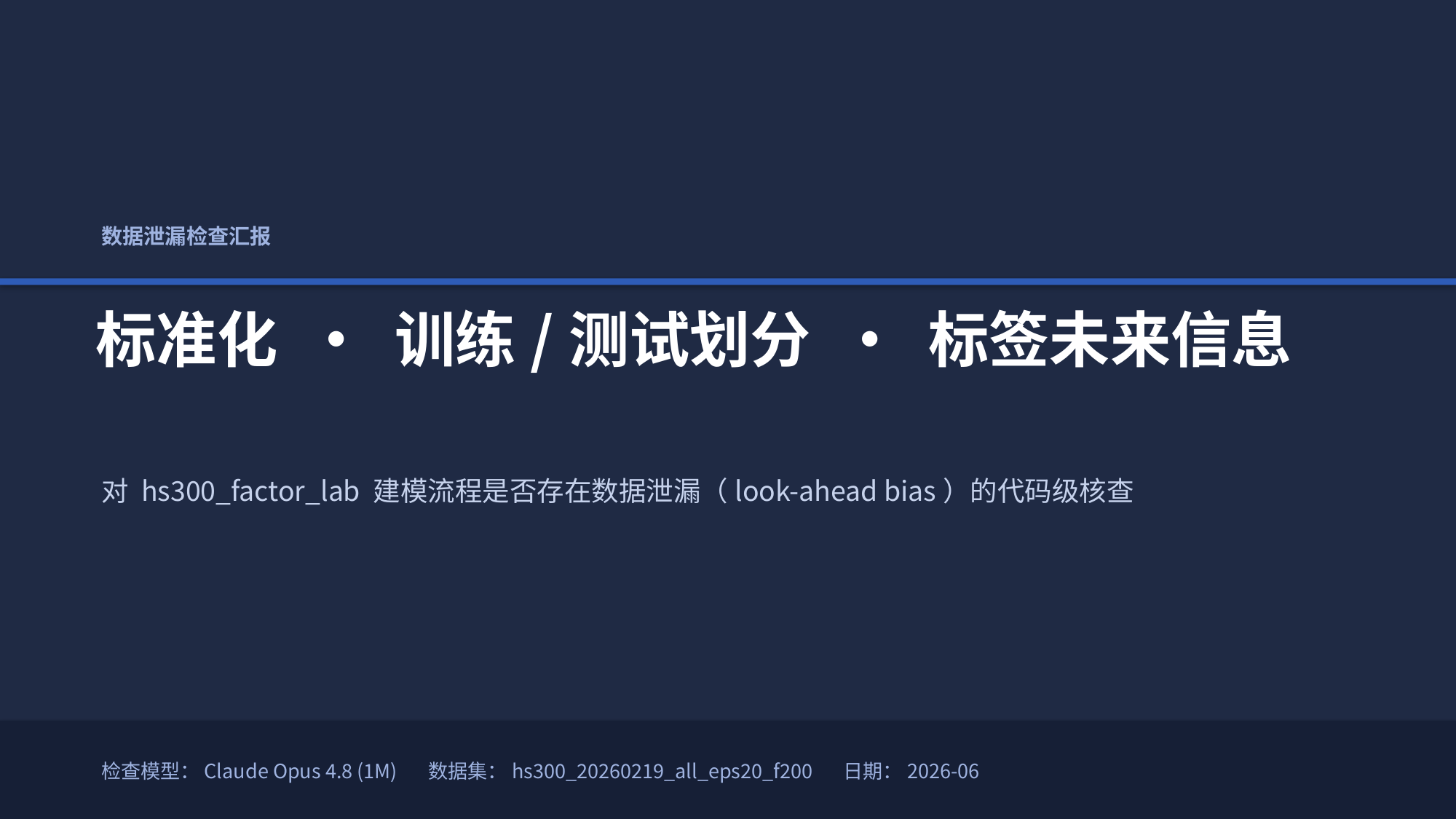

数据泄漏检查汇报

标准化 · 训练/测试划分 · 标签未来信息
对 hs300_factor_lab 建模流程是否存在数据泄漏（look-ahead bias）的代码级核查

检查模型：Claude Opus 4.8 (1M)      数据集：hs300_20260219_all_eps20_f200      日期：2026-06